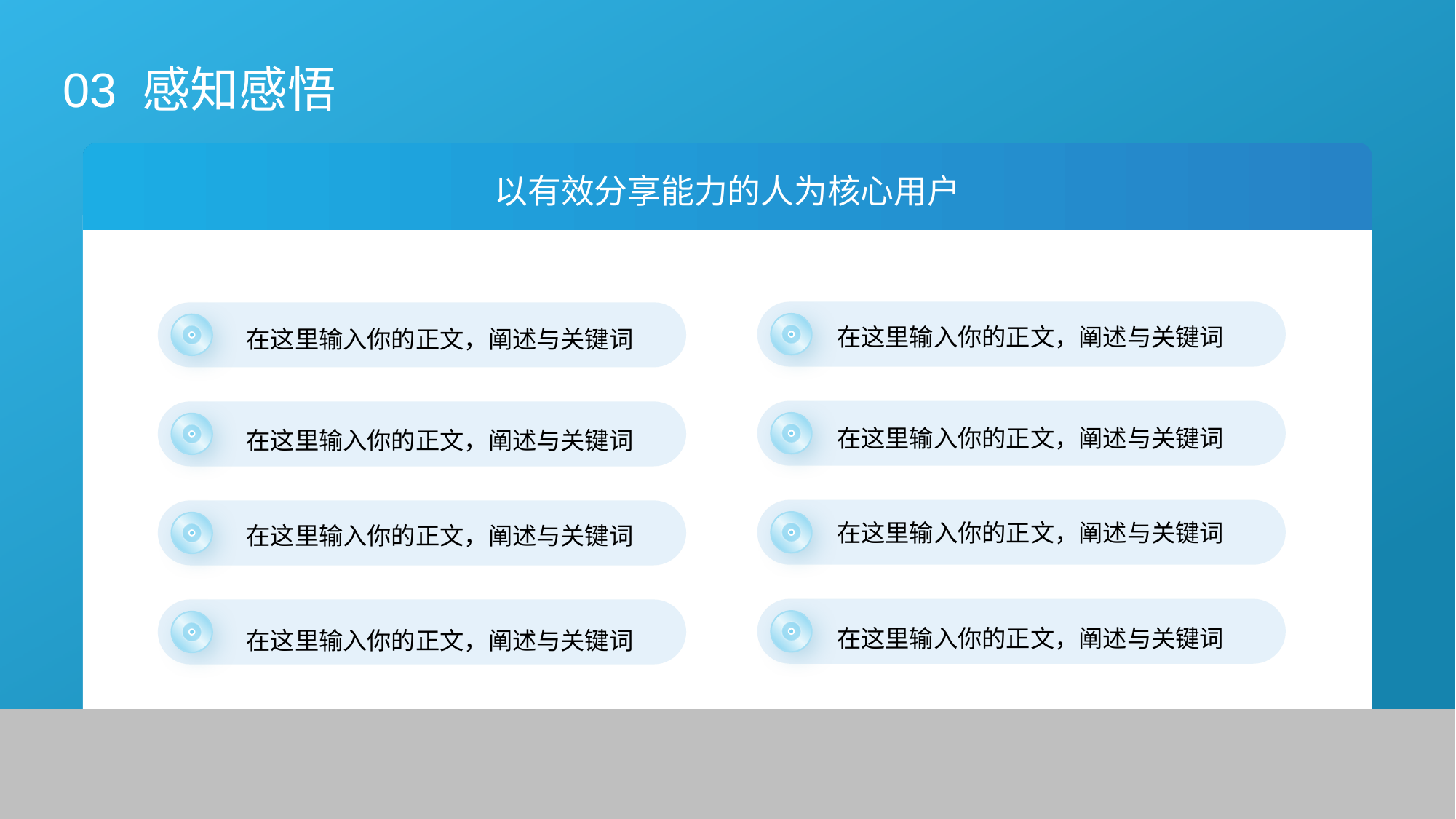

03 感知感悟
以有效分享能力的人为核心用户
在这里输入你的正文，阐述与关键词
在这里输入你的正文，阐述与关键词
在这里输入你的正文，阐述与关键词
在这里输入你的正文，阐述与关键词
在这里输入你的正文，阐述与关键词
在这里输入你的正文，阐述与关键词
在这里输入你的正文，阐述与关键词
在这里输入你的正文，阐述与关键词